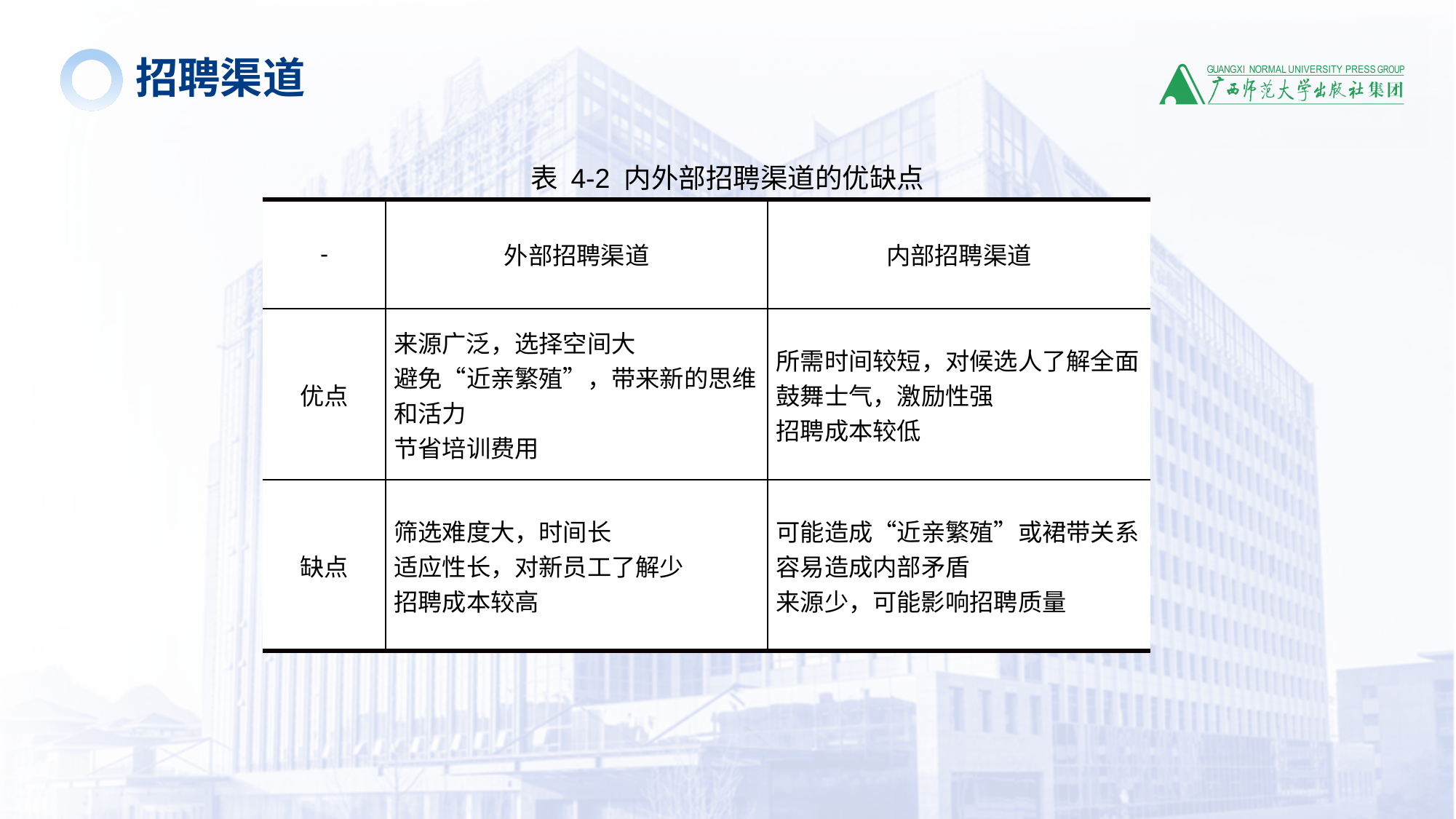

招聘渠道

表 4-2 内外部招聘渠道的优缺点
| - | 外部招聘渠道 | 内部招聘渠道 |
| --- | --- | --- |
| 优点 | 来源广泛，选择空间大 避免“近亲繁殖”，带来新的思维和活力 节省培训费用 | 所需时间较短，对候选人了解全面鼓舞士气，激励性强 招聘成本较低 |
| 缺点 | 筛选难度大，时间长 适应性长，对新员工了解少 招聘成本较高 | 可能造成“近亲繁殖”或裙带关系容易造成内部矛盾 来源少，可能影响招聘质量 |